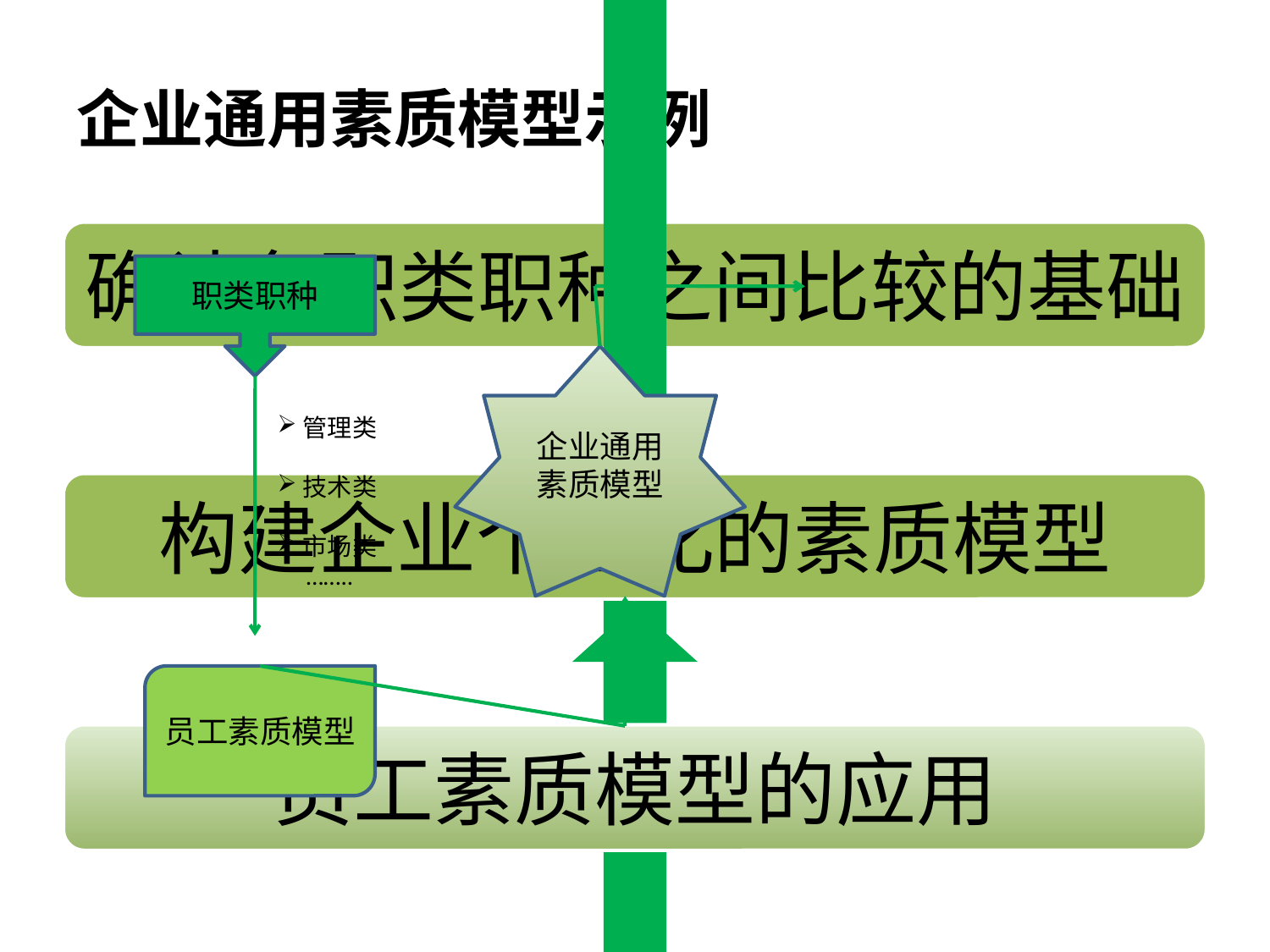

# 企业通用素质模型示例
确认各职类职种之间比较的基础
构建企业个性化的素质模型
员工素质模型的应用
职类职种
企业通用素质模型
管理类

技术类

市场类
……..
员工素质模型